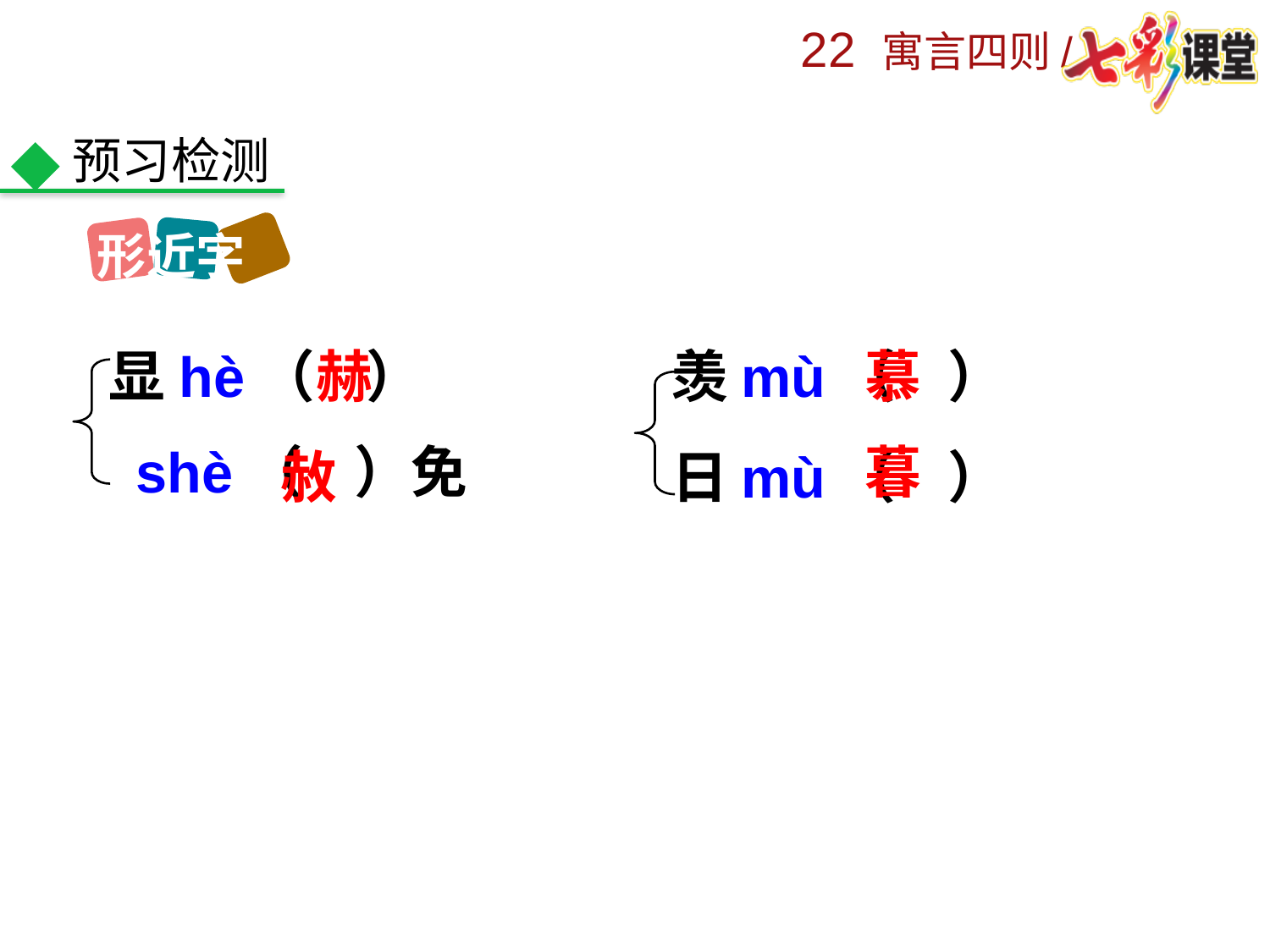

预习检测

形近字

显hè（    ）
羡mù（    ）
慕
赫

 shè（    ）免
暮
赦
日mù（    ）